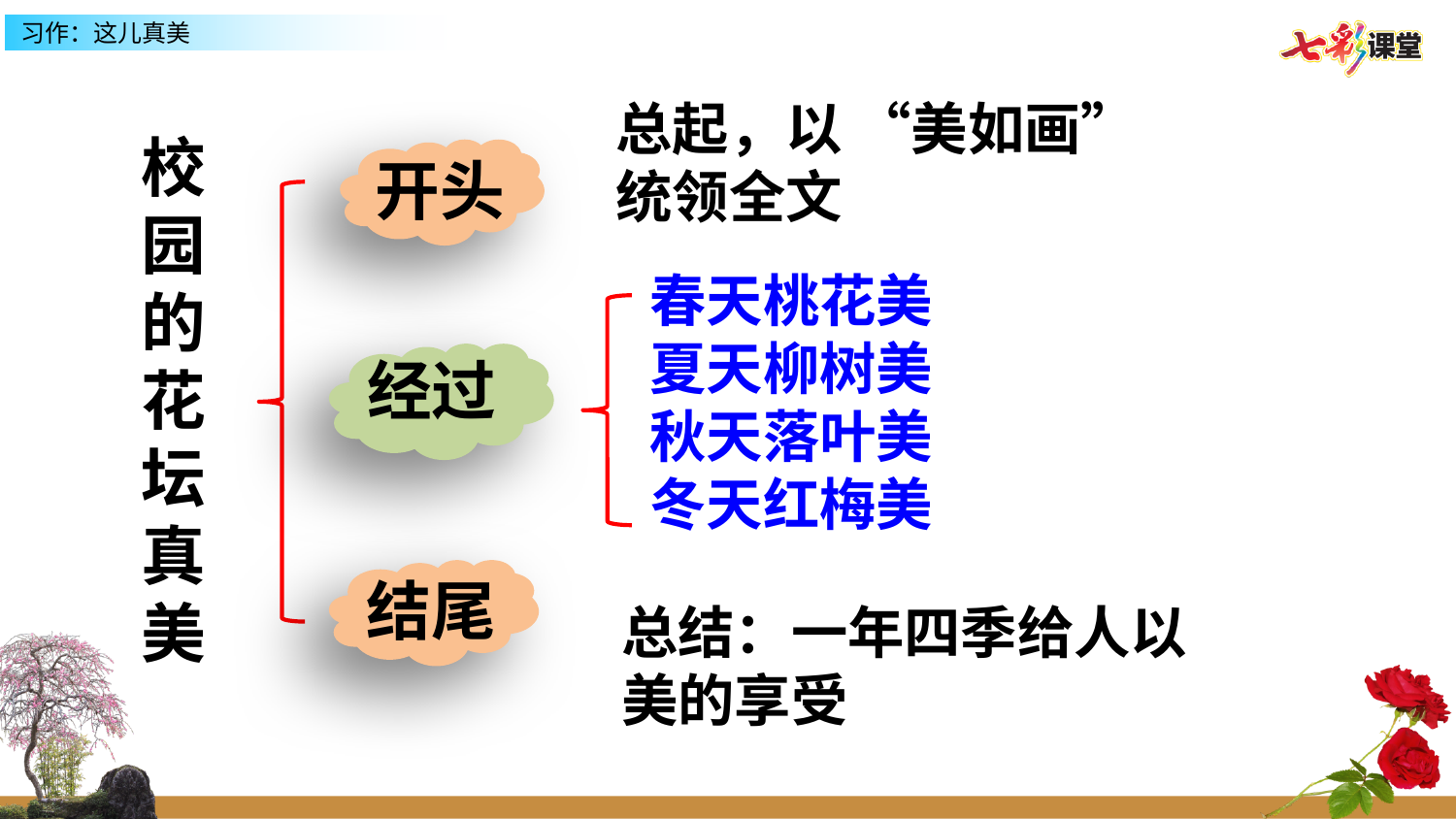

总起，以 “美如画”统领全文
校园的花坛真美

开头

春天桃花美
夏天柳树美
秋天落叶美
冬天红梅美

经过

结尾
总结：一年四季给人以美的享受